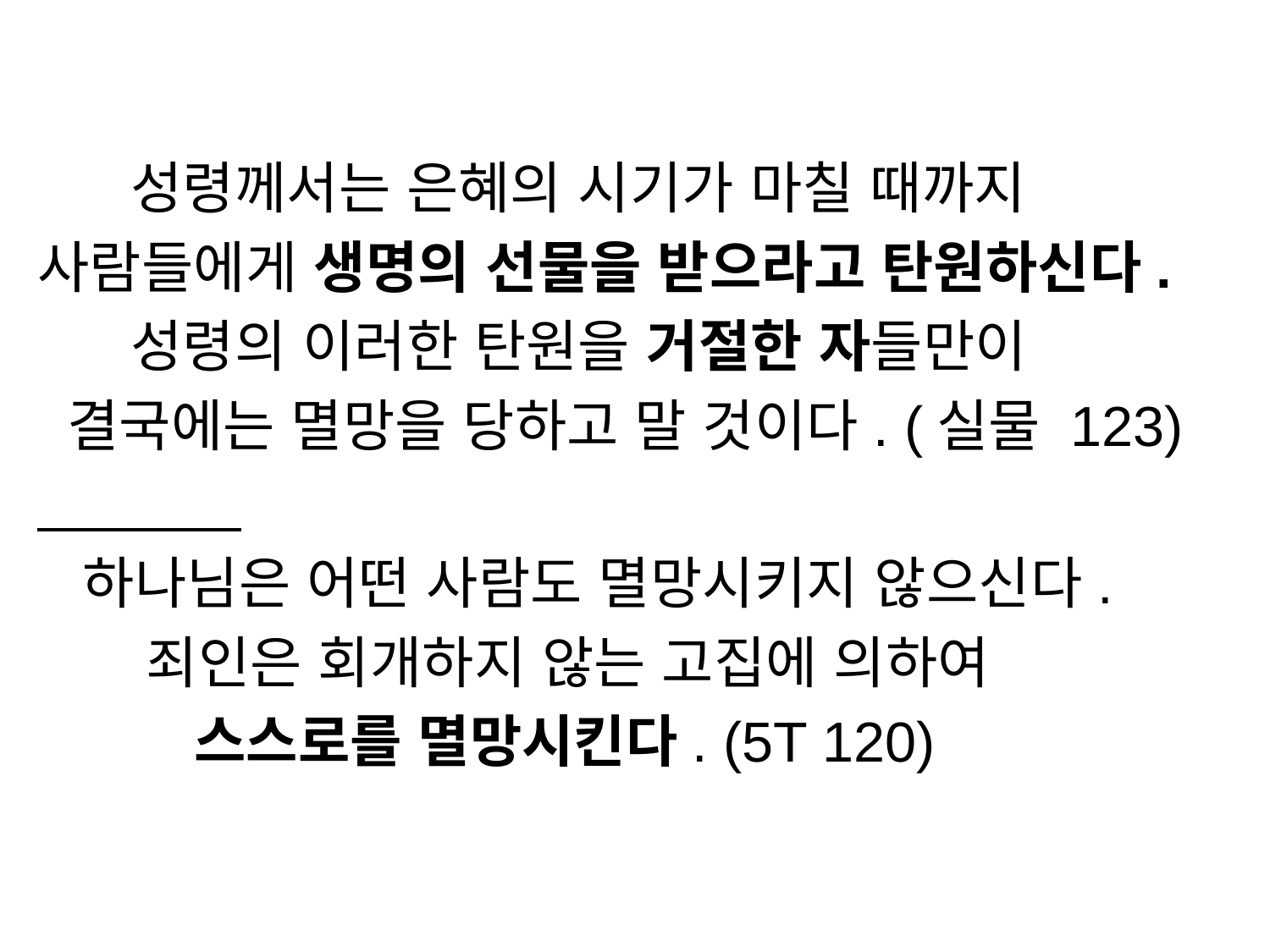

성령께서는 은혜의 시기가 마칠 때까지
사람들에게 생명의 선물을 받으라고 탄원하신다.
     성령의 이러한 탄원을 거절한 자들만이
 결국에는 멸망을 당하고 말 것이다. (실물 123)

  하나님은 어떤 사람도 멸망시키지 않으신다.
      죄인은 회개하지 않는 고집에 의하여
         스스로를 멸망시킨다. (5T 120)